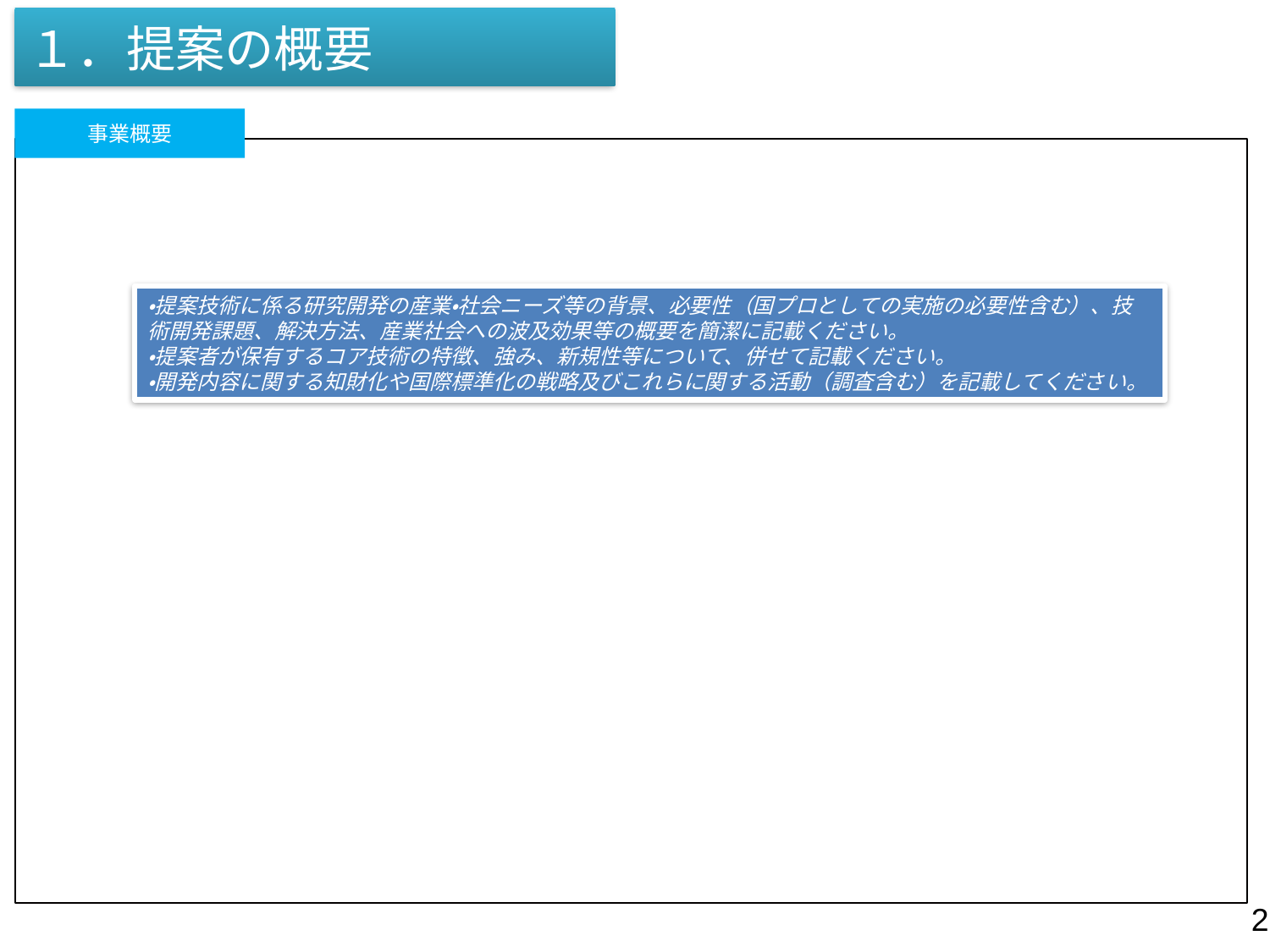

# １．提案の概要
事業概要

・提案技術に係る研究開発の産業・社会ニーズ等の背景、必要性（国プロとしての実施の必要性含む）、技術開発課題、解決方法、産業社会への波及効果等の概要を簡潔に記載ください。
・提案者が保有するコア技術の特徴、強み、新規性等について、併せて記載ください。
・開発内容に関する知財化や国際標準化の戦略及びこれらに関する活動（調査含む）を記載してください。
2